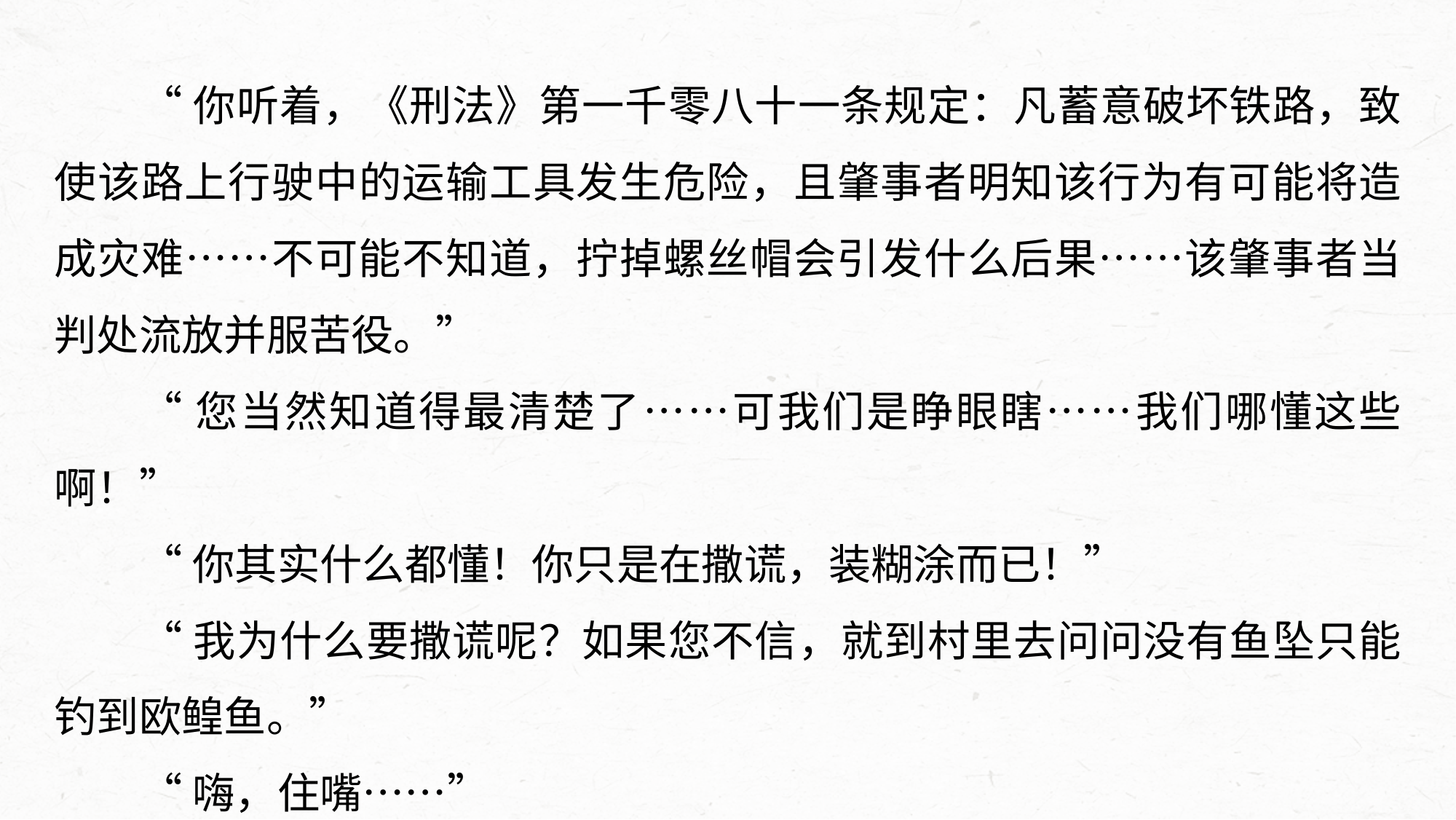

“你听着，《刑法》第一千零八十一条规定：凡蓄意破坏铁路，致使该路上行驶中的运输工具发生危险，且肇事者明知该行为有可能将造成灾难……不可能不知道，拧掉螺丝帽会引发什么后果……该肇事者当判处流放并服苦役。”
“您当然知道得最清楚了……可我们是睁眼瞎……我们哪懂这些啊！”
“你其实什么都懂！你只是在撒谎，装糊涂而已！”
“我为什么要撒谎呢？如果您不信，就到村里去问问没有鱼坠只能钓到欧鳇鱼。”
“嗨，住嘴……”